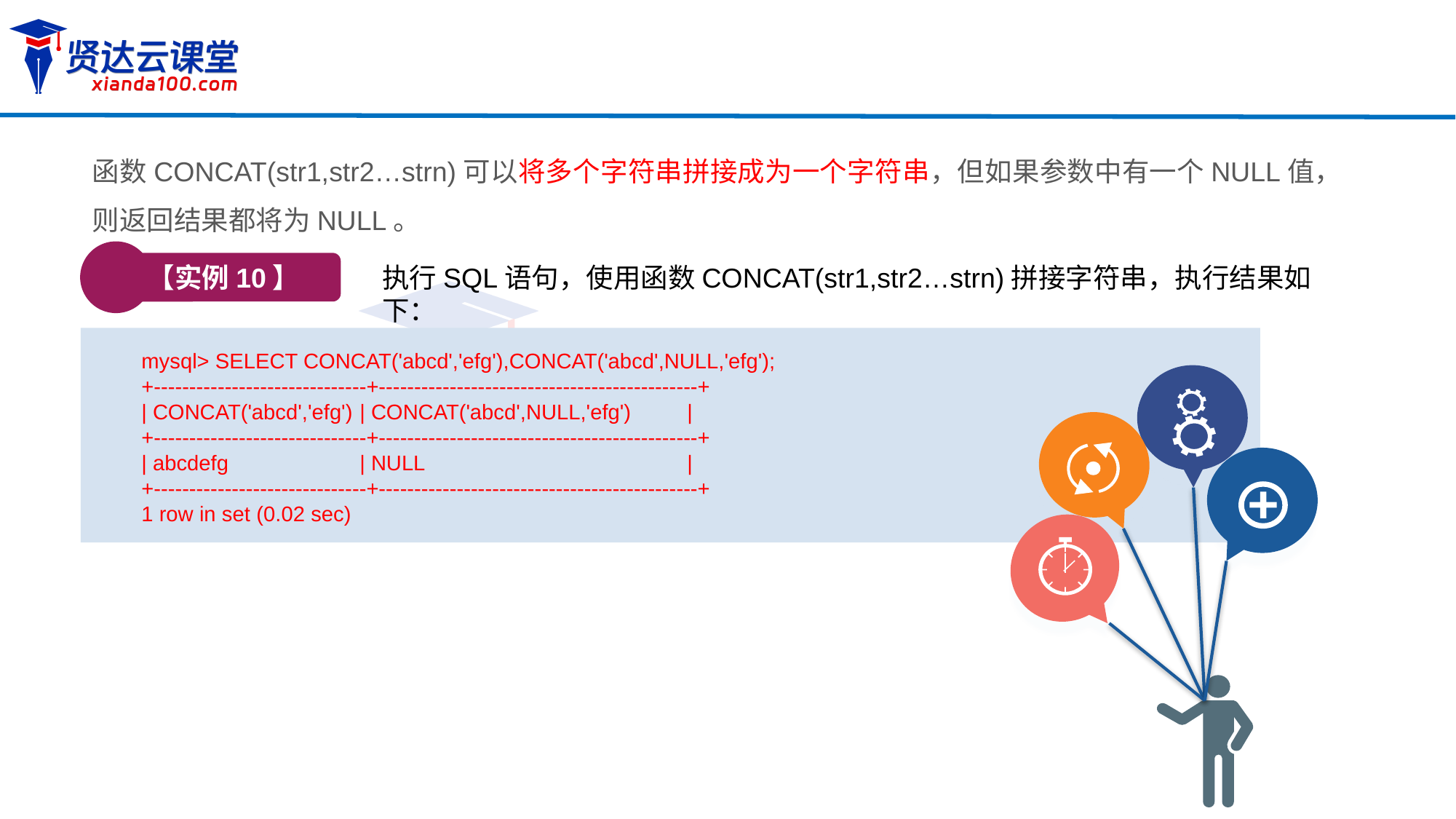

函数CONCAT(str1,str2…strn)可以将多个字符串拼接成为一个字符串，但如果参数中有一个NULL值，则返回结果都将为NULL。

【实例10】
执行SQL语句，使用函数CONCAT(str1,str2…strn)拼接字符串，执行结果如下：

mysql> SELECT CONCAT('abcd','efg'),CONCAT('abcd',NULL,'efg');
+------------------------------+---------------------------------------------+
| CONCAT('abcd','efg')	| CONCAT('abcd',NULL,'efg')	|
+------------------------------+---------------------------------------------+
| abcdefg           	| NULL                  		|
+------------------------------+---------------------------------------------+
1 row in set (0.02 sec)